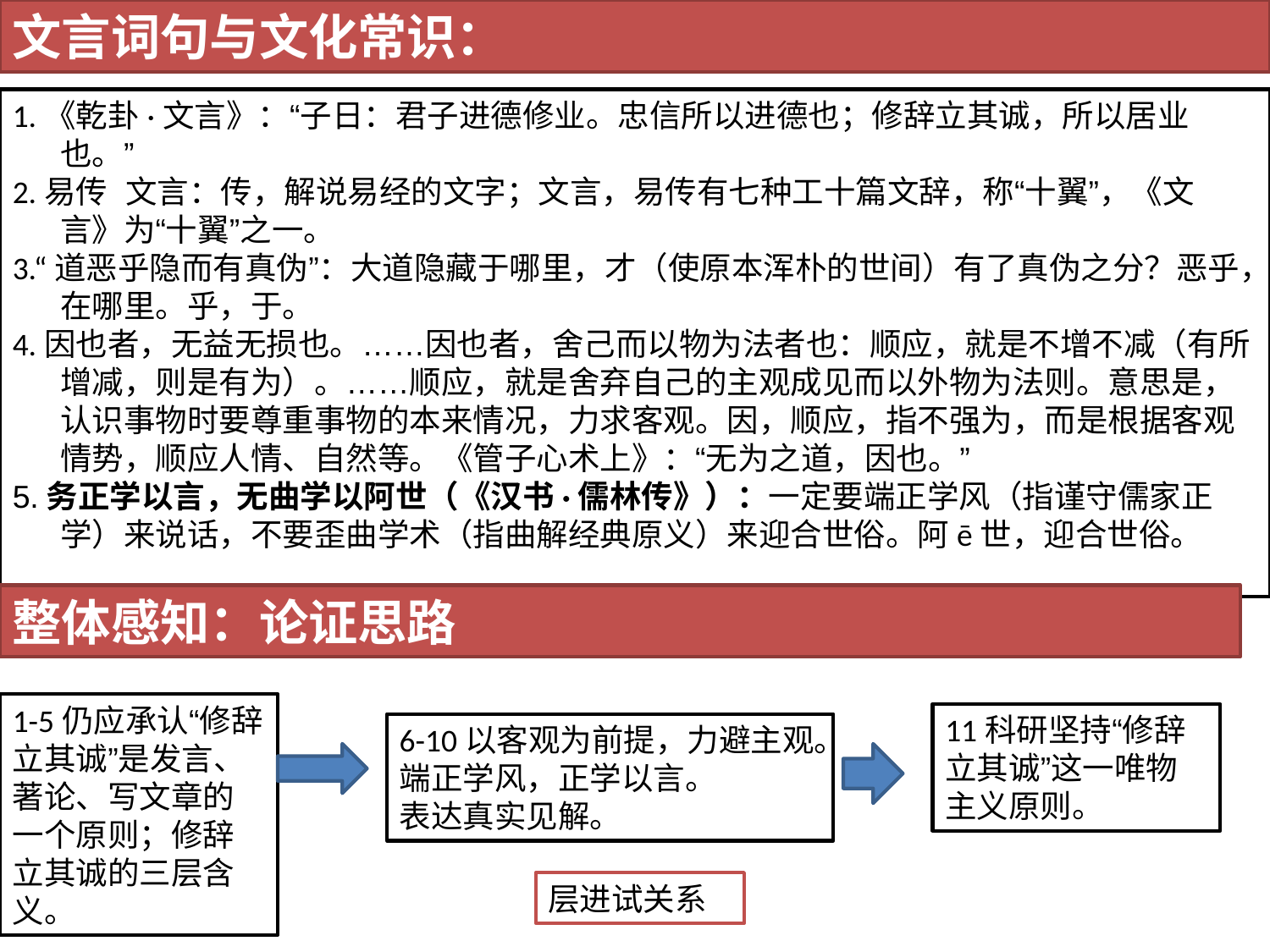

文言词句与文化常识：
1.《乾卦·文言》：“子日：君子进德修业。忠信所以进德也；修辞立其诚，所以居业也。”
2.易传  文言：传，解说易经的文字；文言，易传有七种工十篇文辞，称“十翼”，《文言》为“十翼”之一。
3.“道恶乎隐而有真伪”：大道隐藏于哪里，才（使原本浑朴的世间）有了真伪之分？恶乎，在哪里。乎，于。
4.因也者，无益无损也。……因也者，舍己而以物为法者也：顺应，就是不增不减（有所增减，则是有为）。……顺应，就是舍弃自己的主观成见而以外物为法则。意思是，认识事物时要尊重事物的本来情况，力求客观。因，顺应，指不强为，而是根据客观情势，顺应人情、自然等。《管子心术上》：“无为之道，因也。”
5.务正学以言，无曲学以阿世（《汉书·儒林传》）：一定要端正学风（指谨守儒家正学）来说话，不要歪曲学术（指曲解经典原义）来迎合世俗。阿ē世，迎合世俗。

整体感知：论证思路
1-5仍应承认“修辞立其诚”是发言、著论、写文章的一个原则；修辞立其诚的三层含义。
11科研坚持“修辞立其诚”这一唯物主义原则。
6-10以客观为前提，力避主观。
端正学风，正学以言。
表达真实见解。

层进试关系